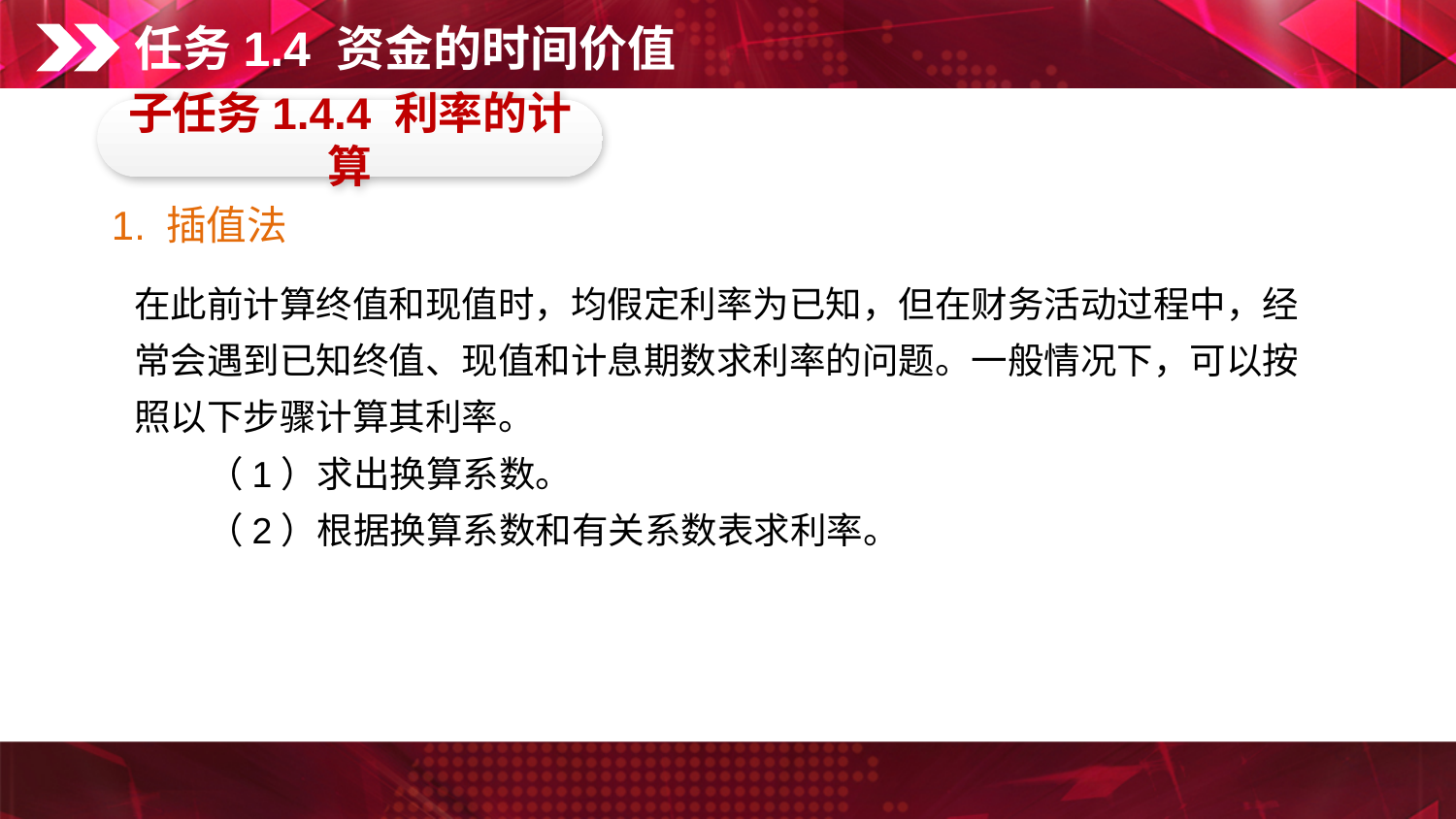

任务1.4 资金的时间价值

子任务1.4.4 利率的计算
1. 插值法
在此前计算终值和现值时，均假定利率为已知，但在财务活动过程中，经常会遇到已知终值、现值和计息期数求利率的问题。一般情况下，可以按照以下步骤计算其利率。
　　（1）求出换算系数。
　　（2）根据换算系数和有关系数表求利率。